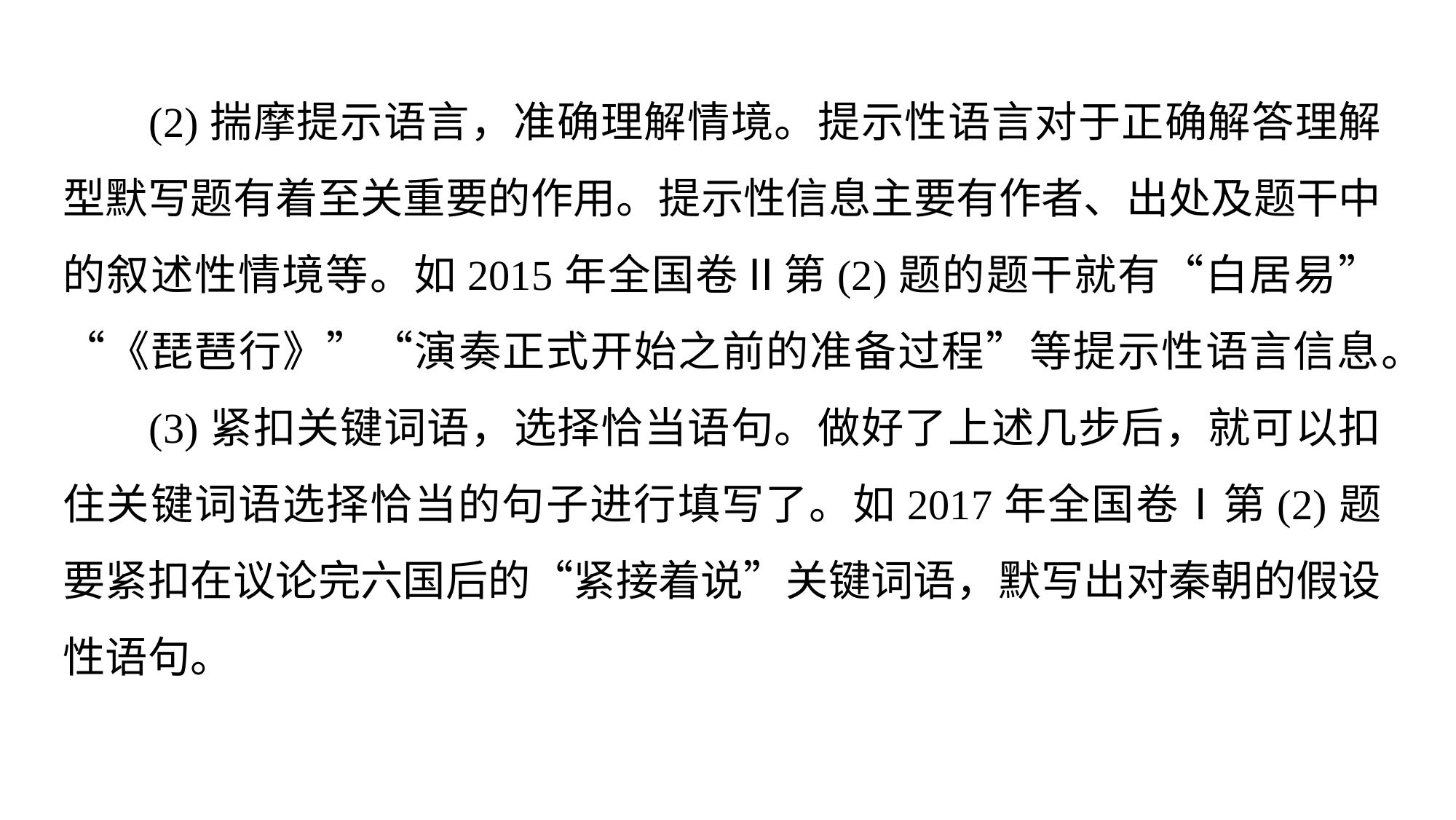

(2)揣摩提示语言，准确理解情境。提示性语言对于正确解答理解型默写题有着至关重要的作用。提示性信息主要有作者、出处及题干中的叙述性情境等。如2015年全国卷Ⅱ第(2)题的题干就有“白居易”“《琵琶行》”“演奏正式开始之前的准备过程”等提示性语言信息。
(3)紧扣关键词语，选择恰当语句。做好了上述几步后，就可以扣住关键词语选择恰当的句子进行填写了。如2017年全国卷Ⅰ第(2)题要紧扣在议论完六国后的“紧接着说”关键词语，默写出对秦朝的假设性语句。